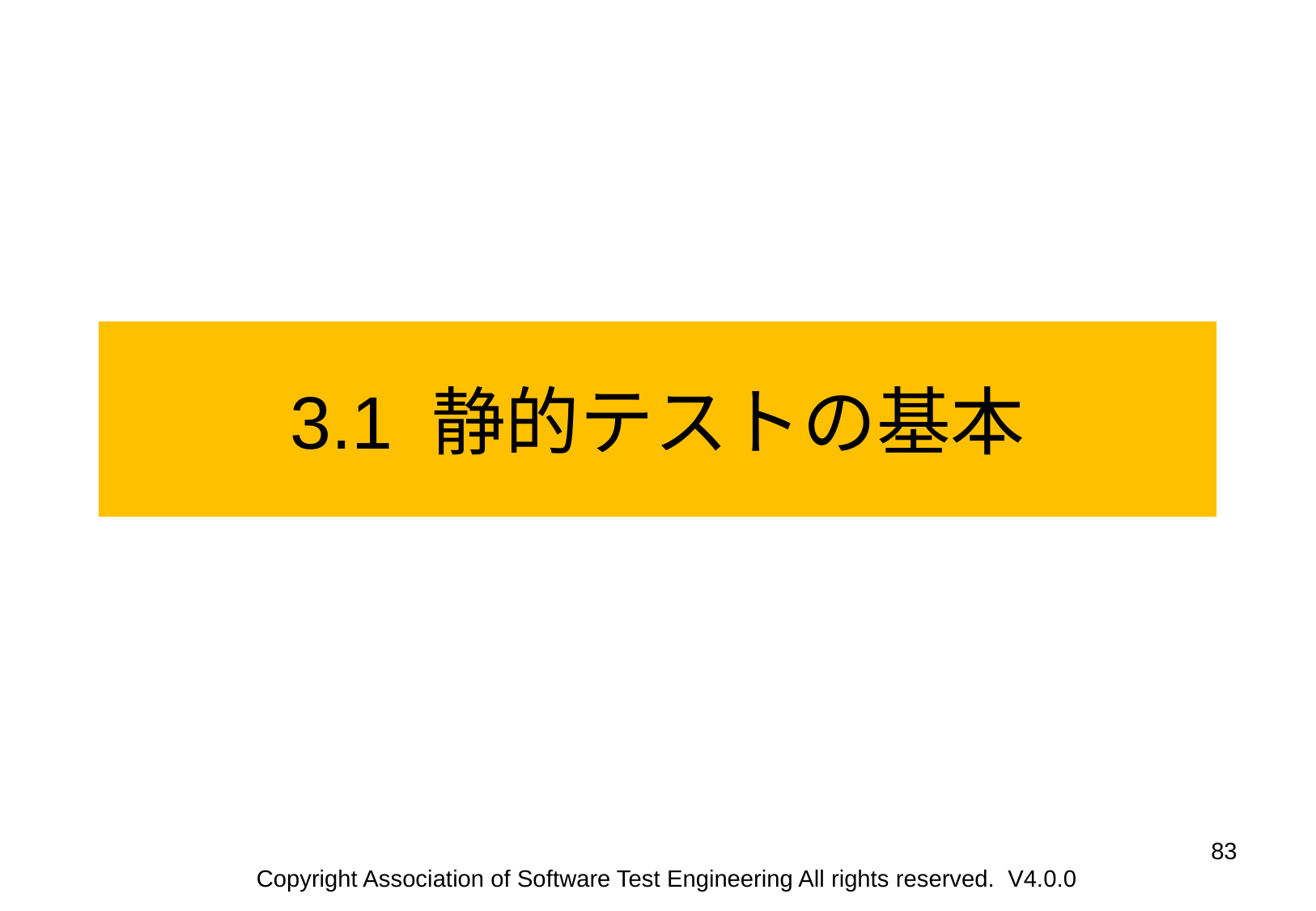

3.1 静的テストの基本
83
Copyright Association of Software Test Engineering All rights reserved.  V4.0.0